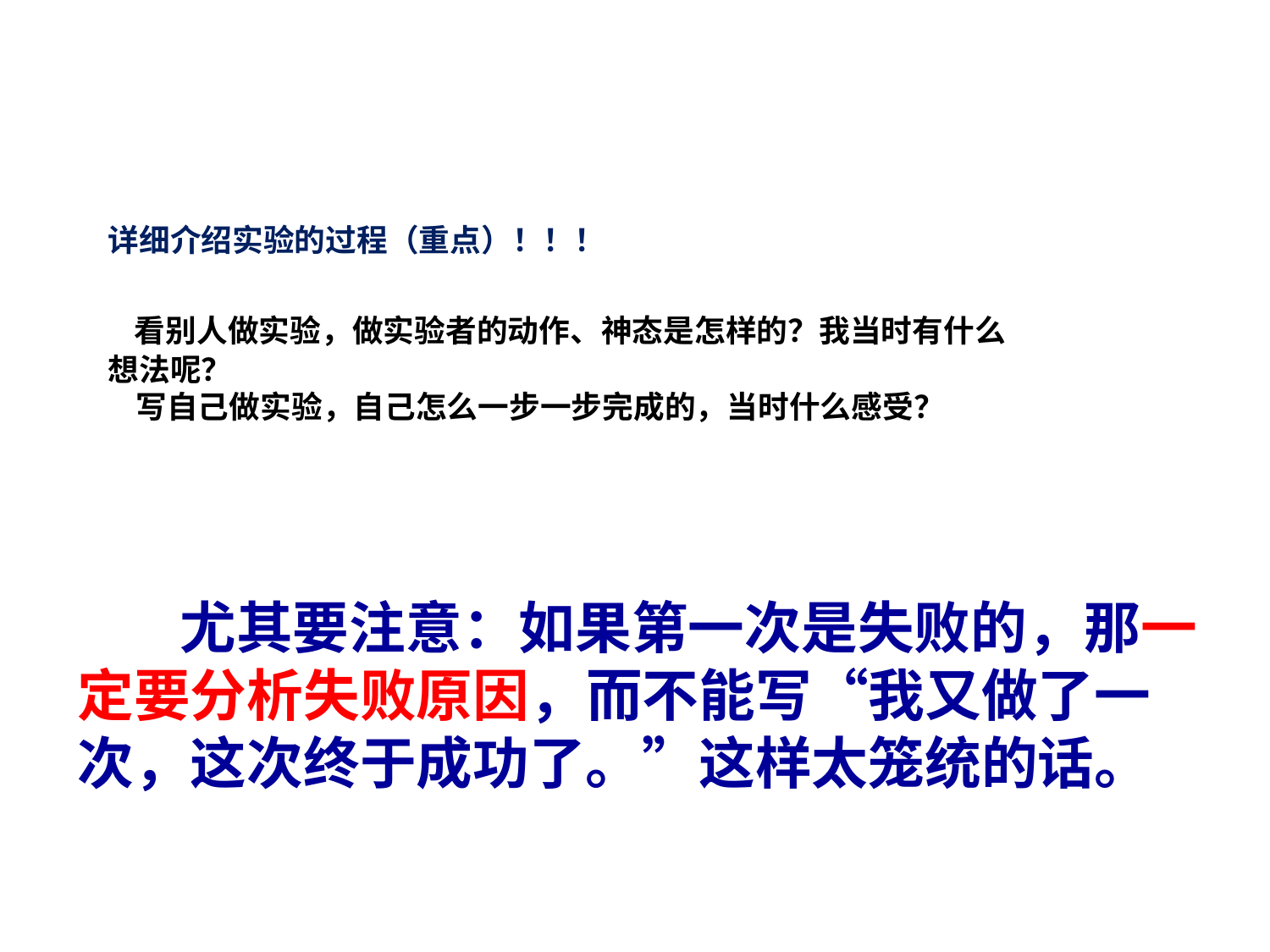

# 详细介绍实验的过程（重点）！！！ 看别人做实验，做实验者的动作、神态是怎样的？我当时有什么想法呢？ 写自己做实验，自己怎么一步一步完成的，当时什么感受？
       尤其要注意：如果第一次是失败的，那一定要分析失败原因，而不能写“我又做了一次，这次终于成功了。”这样太笼统的话。